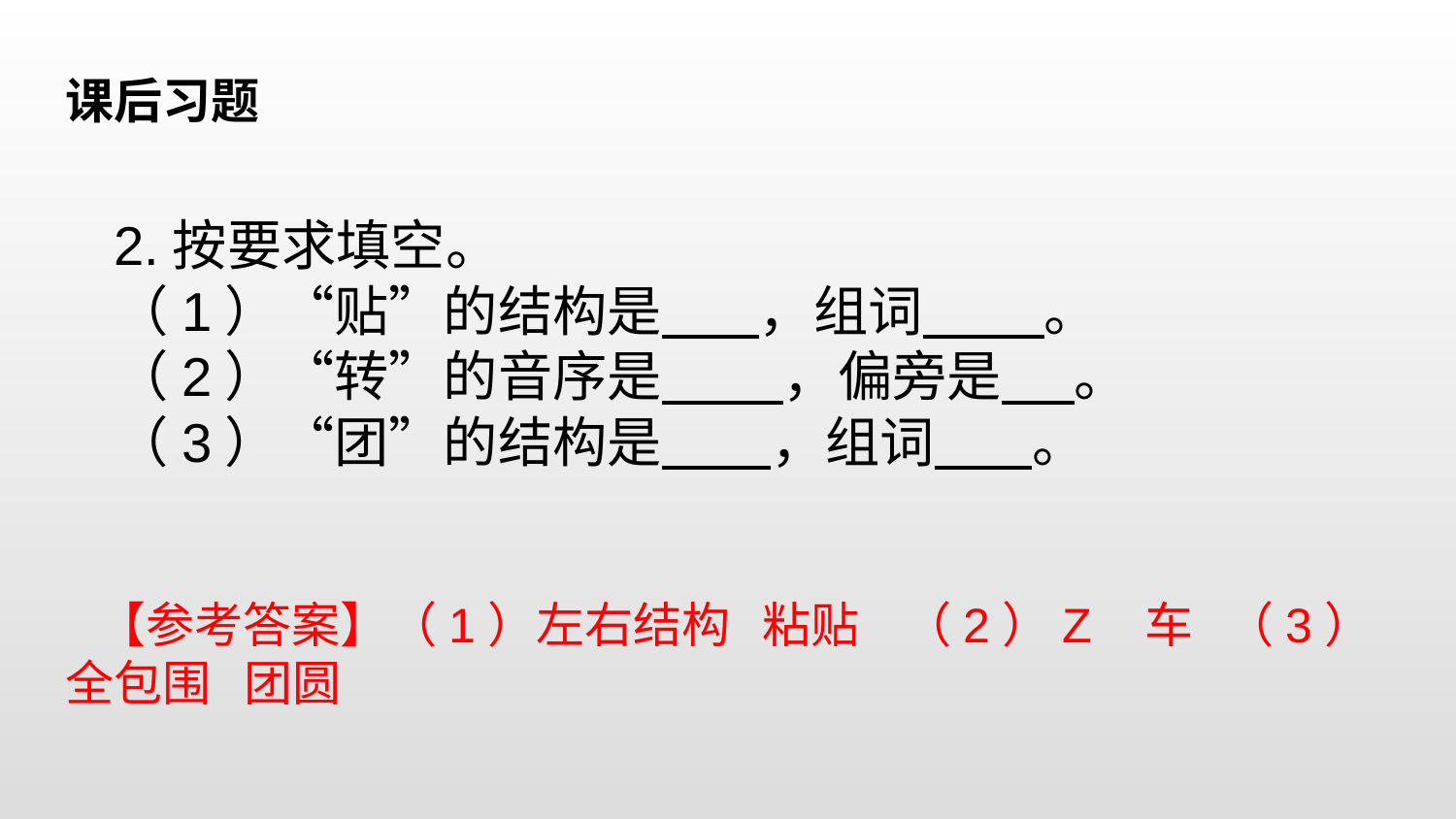

课后习题
2.按要求填空。
（1）“贴”的结构是        ，组词          。
（2）“转”的音序是          ，偏旁是      。
（3）“团”的结构是         ，组词        。
【参考答案】（1）左右结构   粘贴    （2）Z   车   （3）全包围   团圆